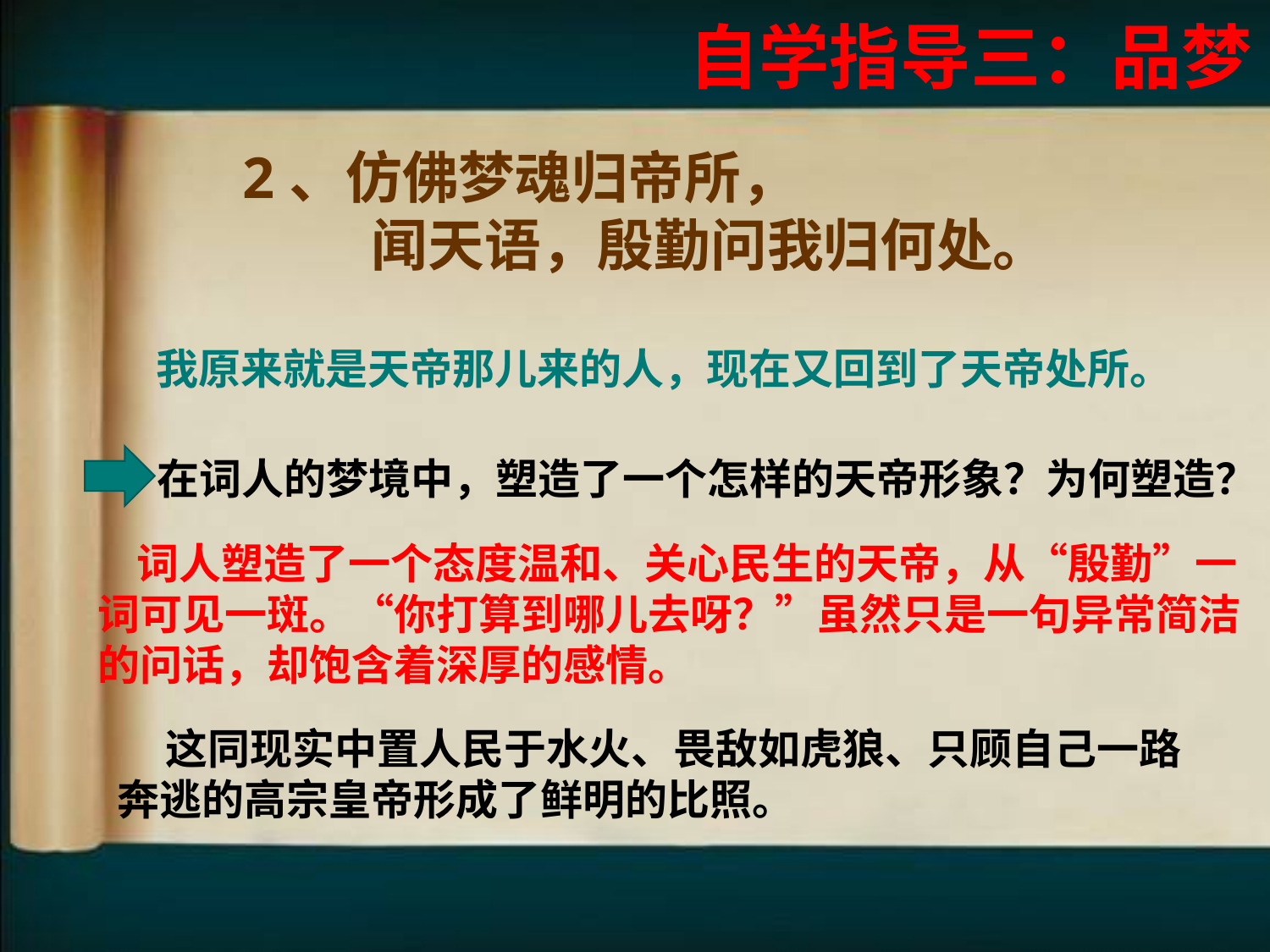

自学指导三：品梦
2、仿佛梦魂归帝所，
         闻天语，殷勤问我归何处。
   我原来就是天帝那儿来的人，现在又回到了天帝处所。

在词人的梦境中，塑造了一个怎样的天帝形象？为何塑造？
   词人塑造了一个态度温和、关心民生的天帝，从“殷勤”一词可见一斑。“你打算到哪儿去呀？”虽然只是一句异常简洁的问话，却饱含着深厚的感情。
    这同现实中置人民于水火、畏敌如虎狼、只顾自己一路奔逃的高宗皇帝形成了鲜明的比照。